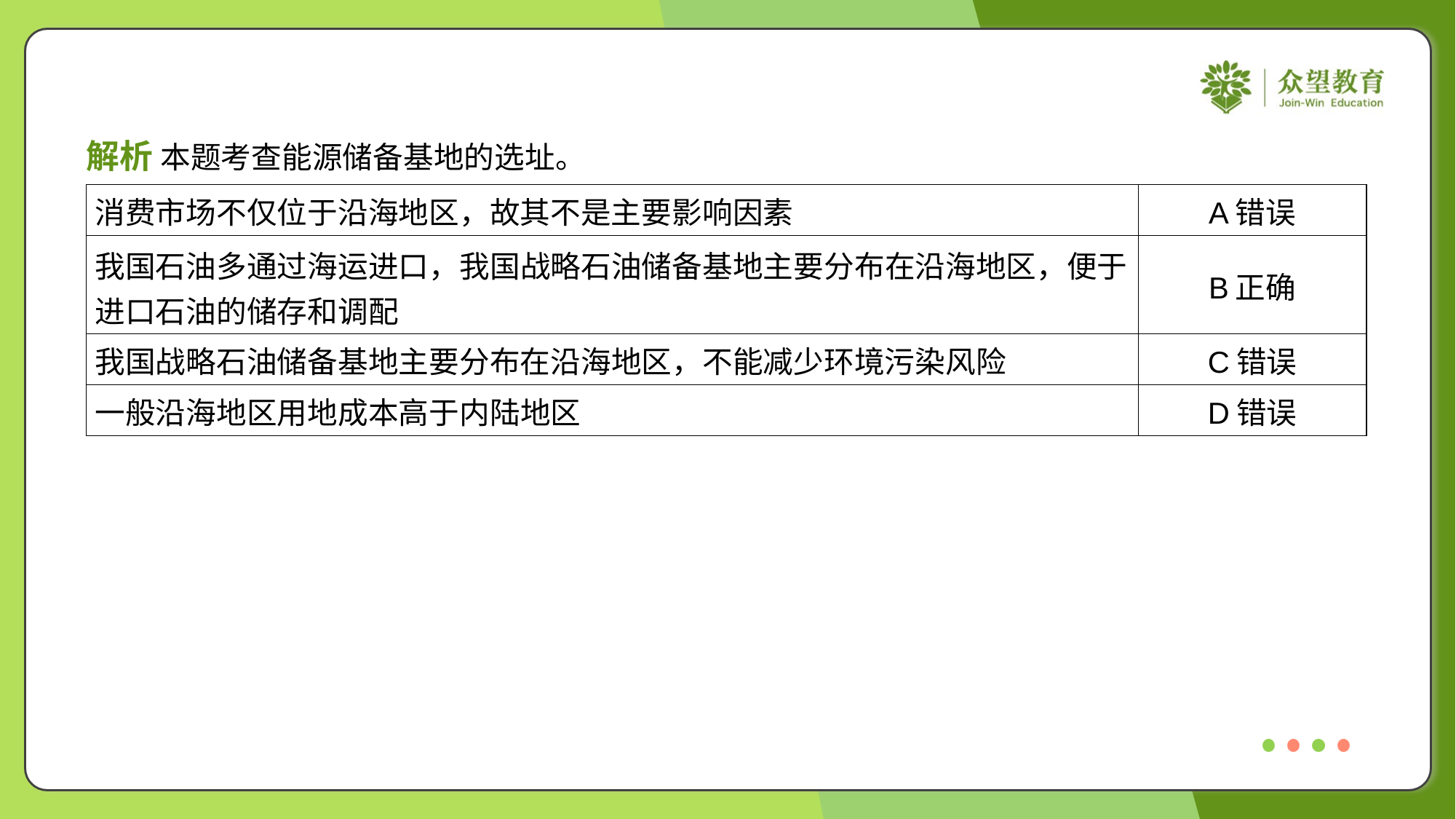

解析 本题考查能源储备基地的选址。
| 消费市场不仅位于沿海地区，故其不是主要影响因素 | A错误 |
| --- | --- |
| 我国石油多通过海运进口，我国战略石油储备基地主要分布在沿海地区，便于 进口石油的储存和调配 | B正确 |
| 我国战略石油储备基地主要分布在沿海地区，不能减少环境污染风险 | C错误 |
| 一般沿海地区用地成本高于内陆地区 | D错误 |